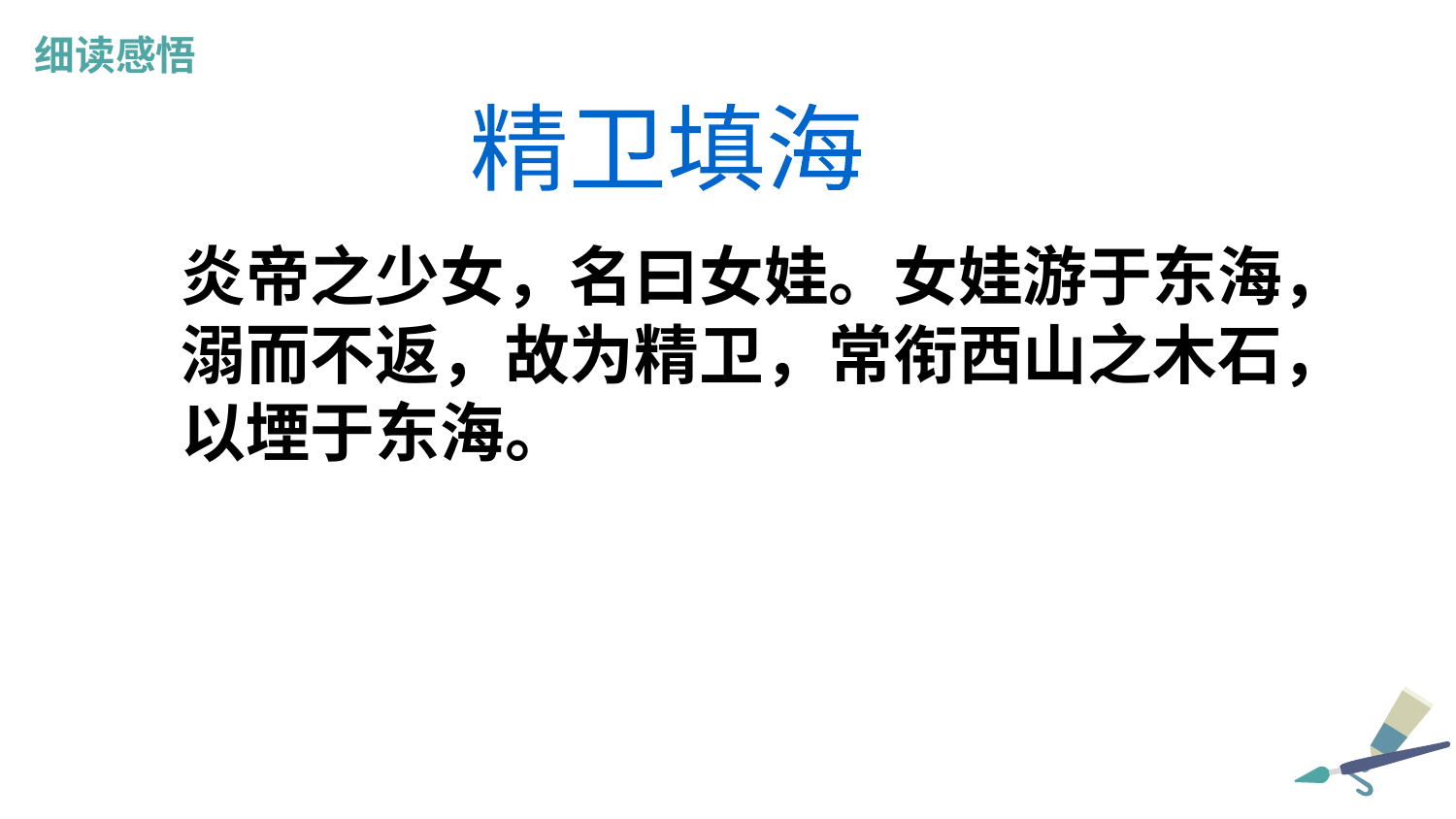

细读感悟
精卫填海
炎帝之少女，名曰女娃。女娃游于东海，溺而不返，故为精卫，常衔西山之木石，以堙于东海。